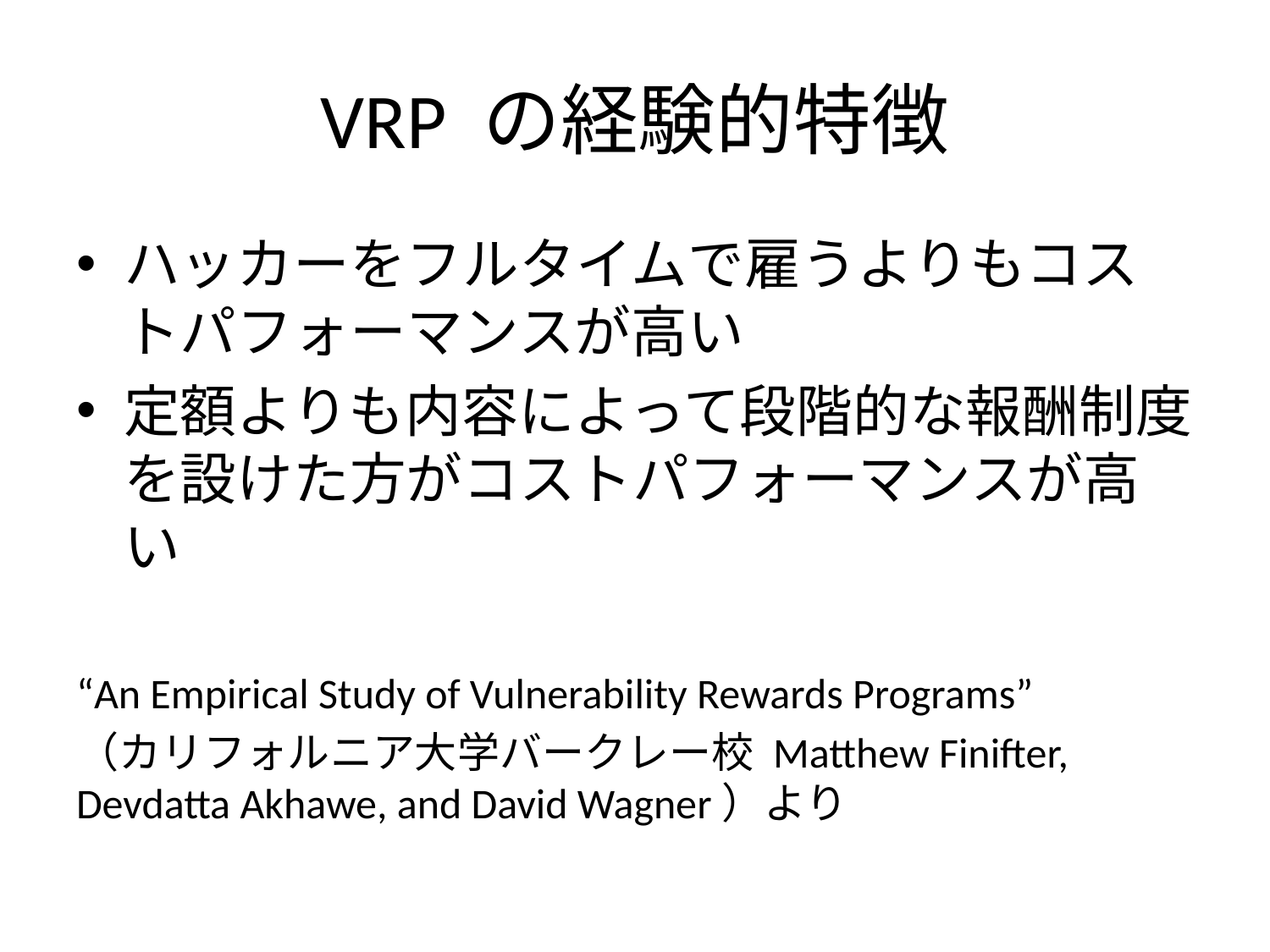

# VRP の経験的特徴
ハッカーをフルタイムで雇うよりもコストパフォーマンスが高い
定額よりも内容によって段階的な報酬制度を設けた方がコストパフォーマンスが高い

“An Empirical Study of Vulnerability Rewards Programs”
（カリフォルニア大学バークレー校 Matthew Finifter, Devdatta Akhawe, and David Wagner）より